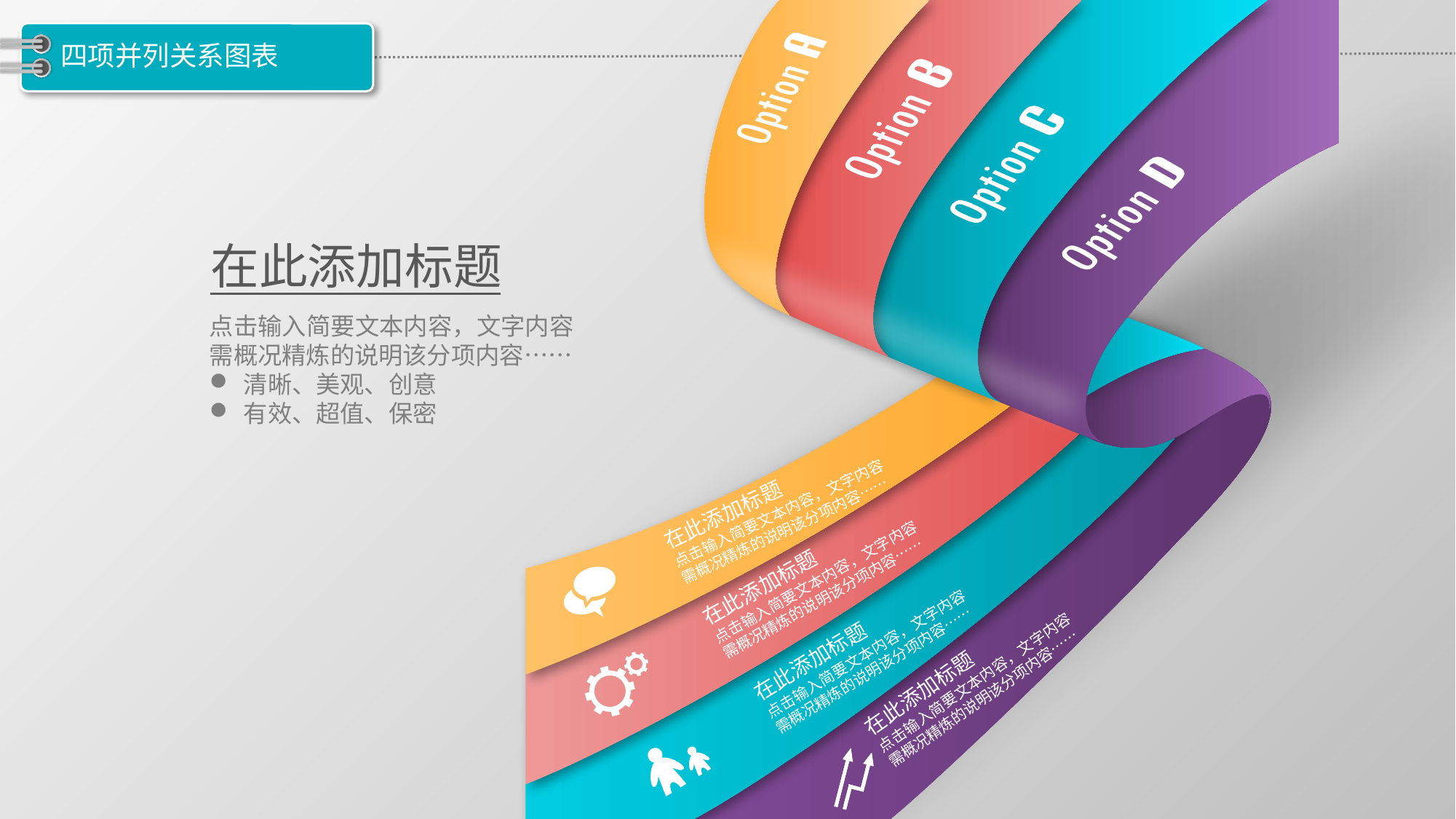

在此添加标题
点击输入简要文本内容，文字内容需概况精炼的说明该分项内容……
在此添加标题
点击输入简要文本内容，文字内容需概况精炼的说明该分项内容……

在此添加标题
点击输入简要文本内容，文字内容需概况精炼的说明该分项内容……
在此添加标题
点击输入简要文本内容，文字内容需概况精炼的说明该分项内容……

# 四项并列关系图表

在此添加标题
点击输入简要文本内容，文字内容需概况精炼的说明该分项内容……
清晰、美观、创意
有效、超值、保密